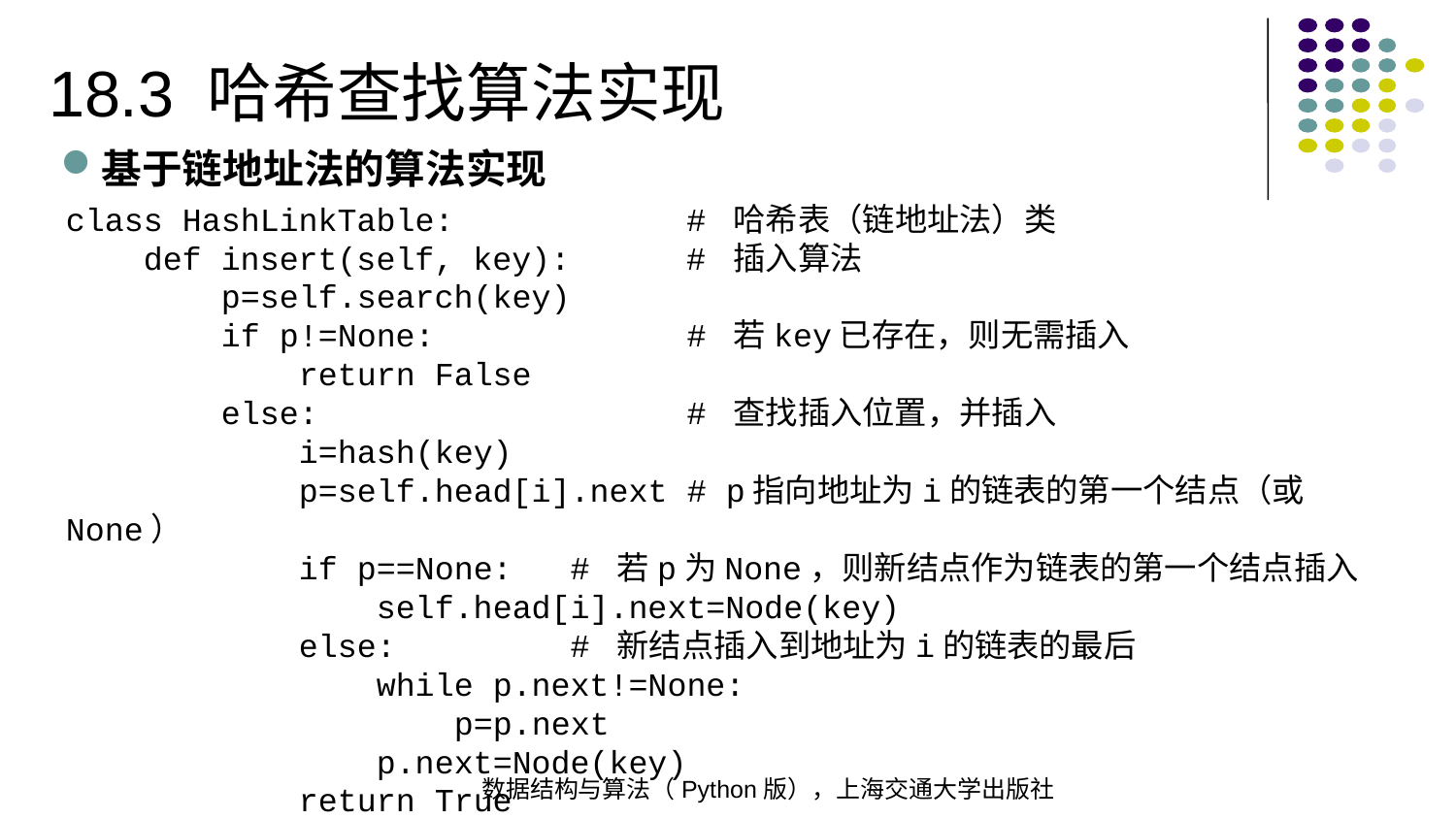

18.3 哈希查找算法实现
基于链地址法的算法实现
class HashLinkTable:            # 哈希表（链地址法）类
    def insert(self, key):      # 插入算法
        p=self.search(key)
        if p!=None:             # 若key已存在，则无需插入
            return False
        else:                   # 查找插入位置，并插入
            i=hash(key)
            p=self.head[i].next # p指向地址为i的链表的第一个结点（或None）
            if p==None:   # 若p为None，则新结点作为链表的第一个结点插入
                self.head[i].next=Node(key)
            else:         # 新结点插入到地址为i的链表的最后
                while p.next!=None:
                    p=p.next
                p.next=Node(key)
            return True